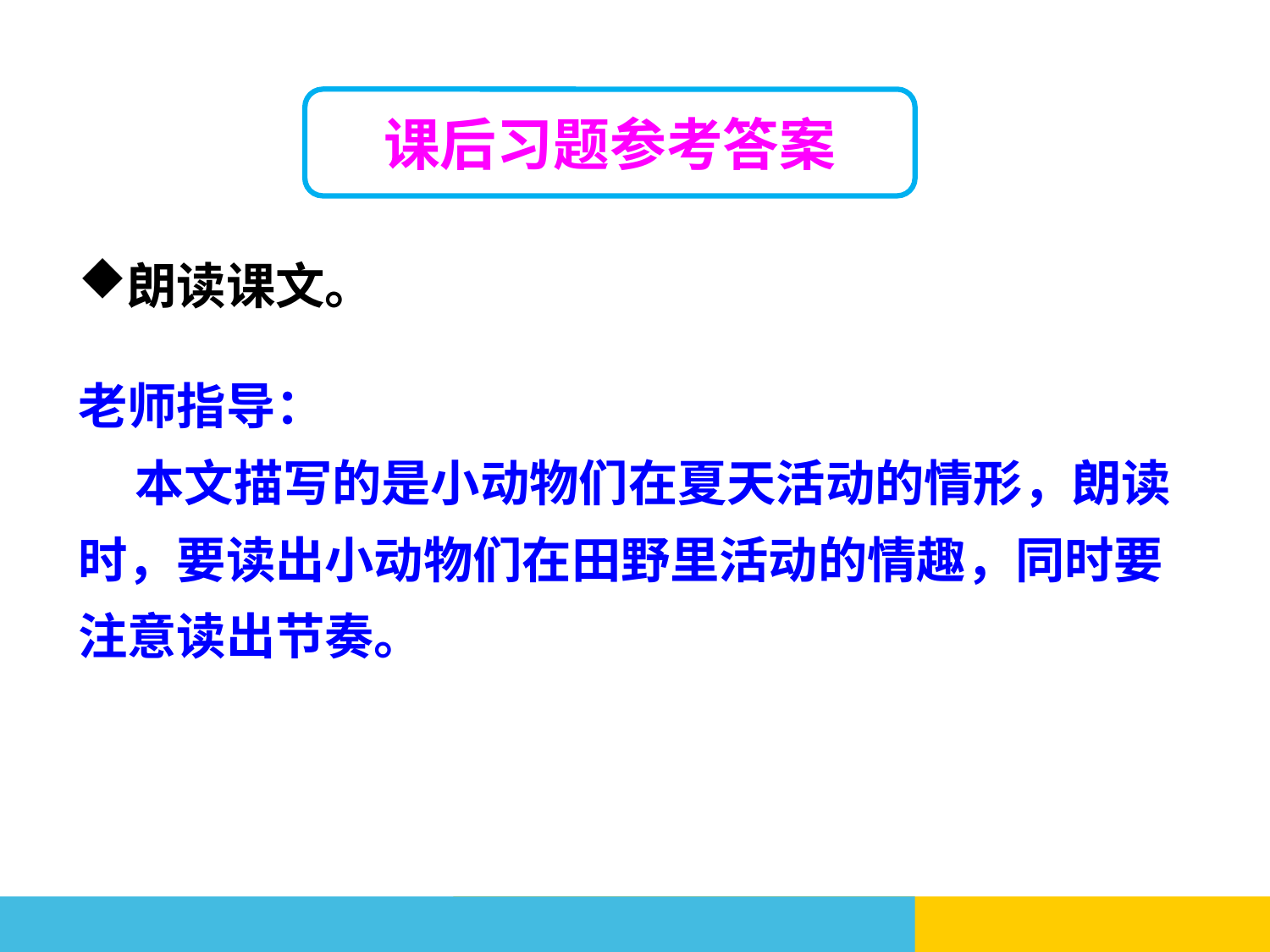

课后习题参考答案
朗读课文。
老师指导：
    本文描写的是小动物们在夏天活动的情形，朗读时，要读出小动物们在田野里活动的情趣，同时要注意读出节奏。